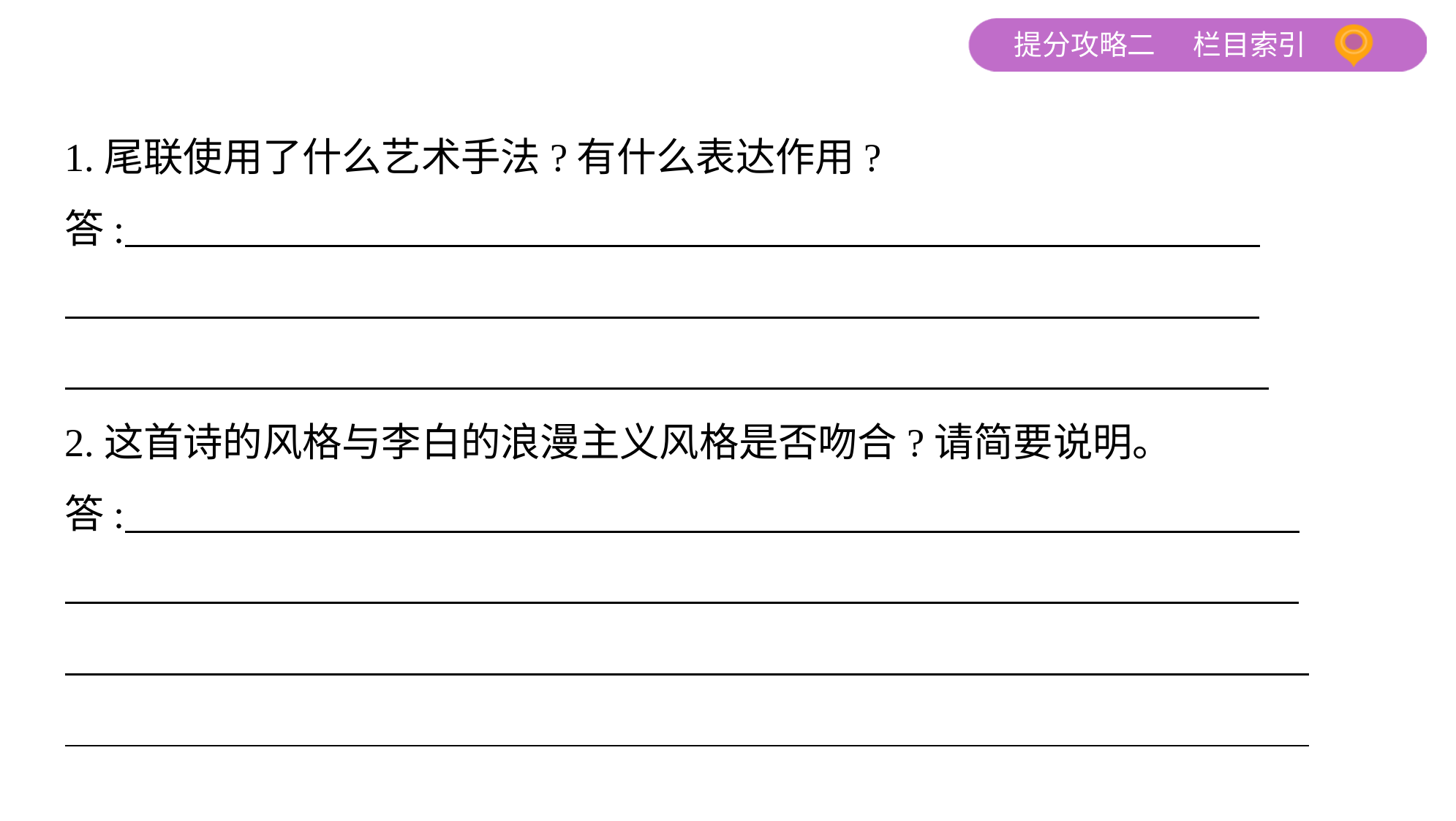

1.尾联使用了什么艺术手法?有什么表达作用?
答:

2.这首诗的风格与李白的浪漫主义风格是否吻合?请简要说明。
答: